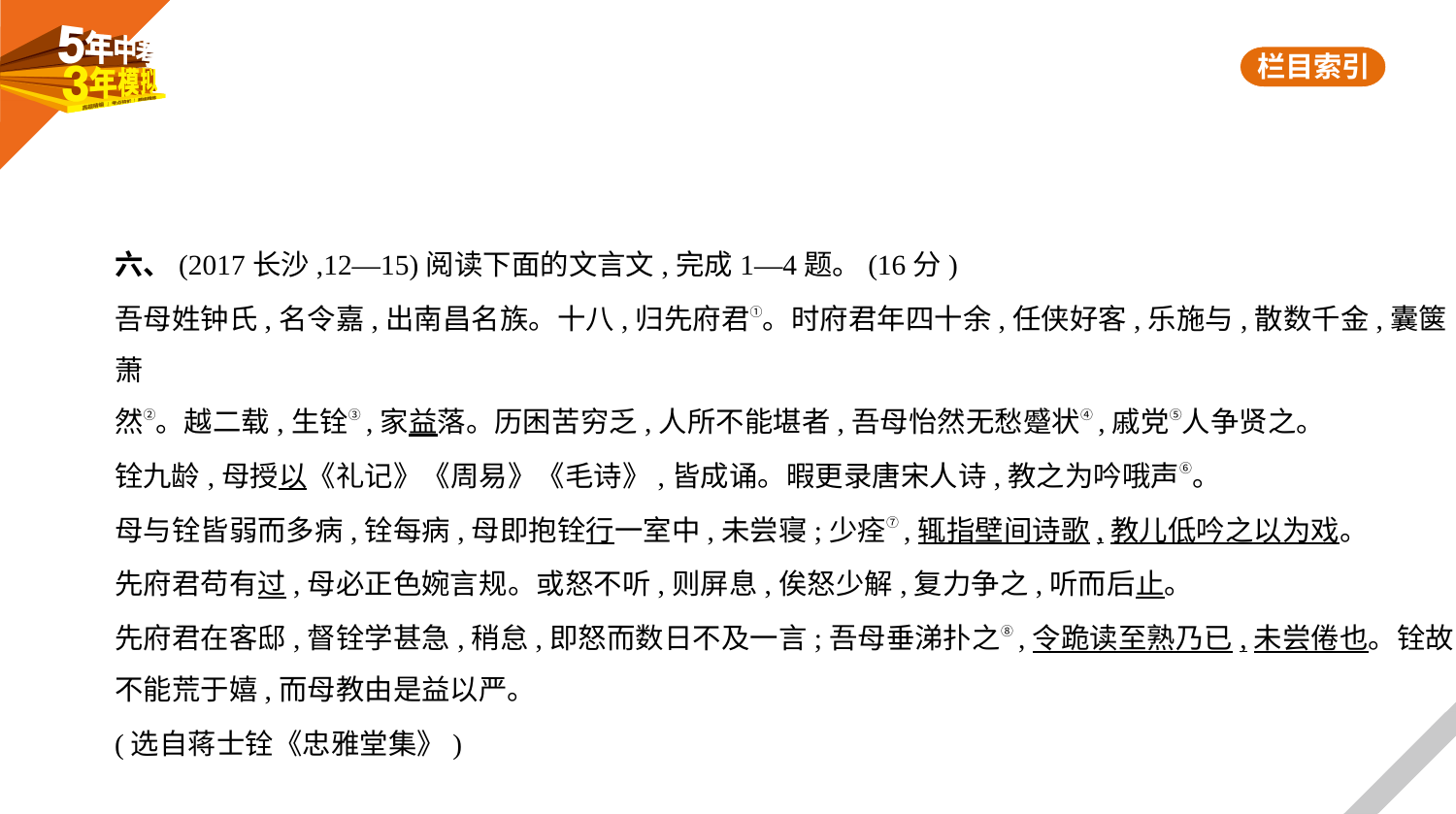

六、(2017长沙,12—15)阅读下面的文言文,完成1—4题。(16分)
吾母姓钟氏,名令嘉,出南昌名族。十八,归先府君①。时府君年四十余,任侠好客,乐施与,散数千金,囊箧萧
然②。越二载,生铨③,家益落。历困苦穷乏,人所不能堪者,吾母怡然无愁蹙状④,戚党⑤人争贤之。
铨九龄,母授以《礼记》《周易》《毛诗》,皆成诵。暇更录唐宋人诗,教之为吟哦声⑥。
母与铨皆弱而多病,铨每病,母即抱铨行一室中,未尝寝;少痊⑦,辄指壁间诗歌,教儿低吟之以为戏。
先府君苟有过,母必正色婉言规。或怒不听,则屏息,俟怒少解,复力争之,听而后止。
先府君在客邸,督铨学甚急,稍怠,即怒而数日不及一言;吾母垂涕扑之⑧,令跪读至熟乃已,未尝倦也。铨故
不能荒于嬉,而母教由是益以严。
(选自蒋士铨《忠雅堂集》)